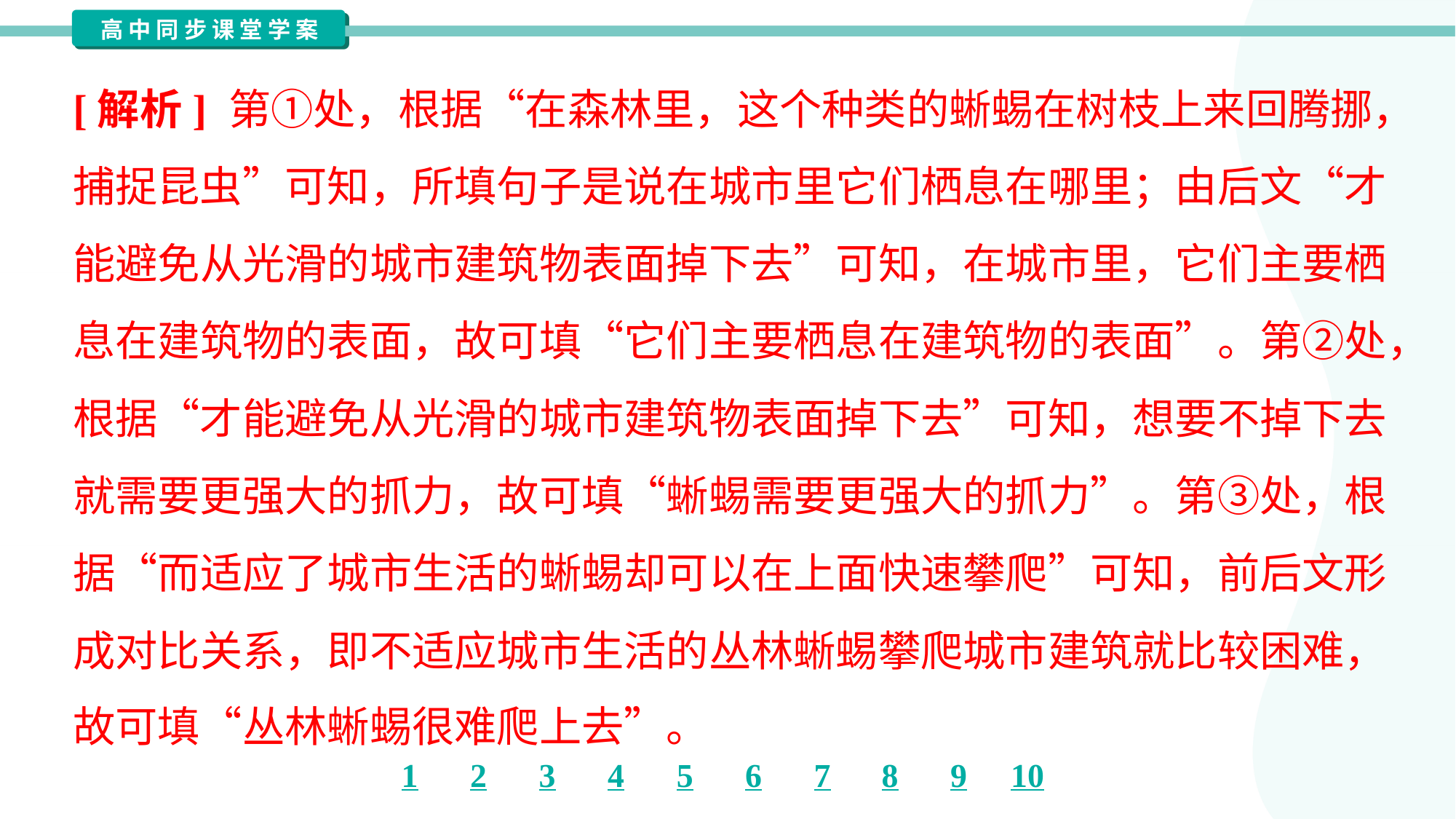

[解析] 第①处，根据“在森林里，这个种类的蜥蜴在树枝上来回腾挪，
捕捉昆虫”可知，所填句子是说在城市里它们栖息在哪里；由后文“才
能避免从光滑的城市建筑物表面掉下去”可知，在城市里，它们主要栖
息在建筑物的表面，故可填“它们主要栖息在建筑物的表面”。第②处，
根据“才能避免从光滑的城市建筑物表面掉下去”可知，想要不掉下去
就需要更强大的抓力，故可填“蜥蜴需要更强大的抓力”。第③处，根
据“而适应了城市生活的蜥蜴却可以在上面快速攀爬”可知，前后文形
成对比关系，即不适应城市生活的丛林蜥蜴攀爬城市建筑就比较困难，
故可填“丛林蜥蜴很难爬上去”。